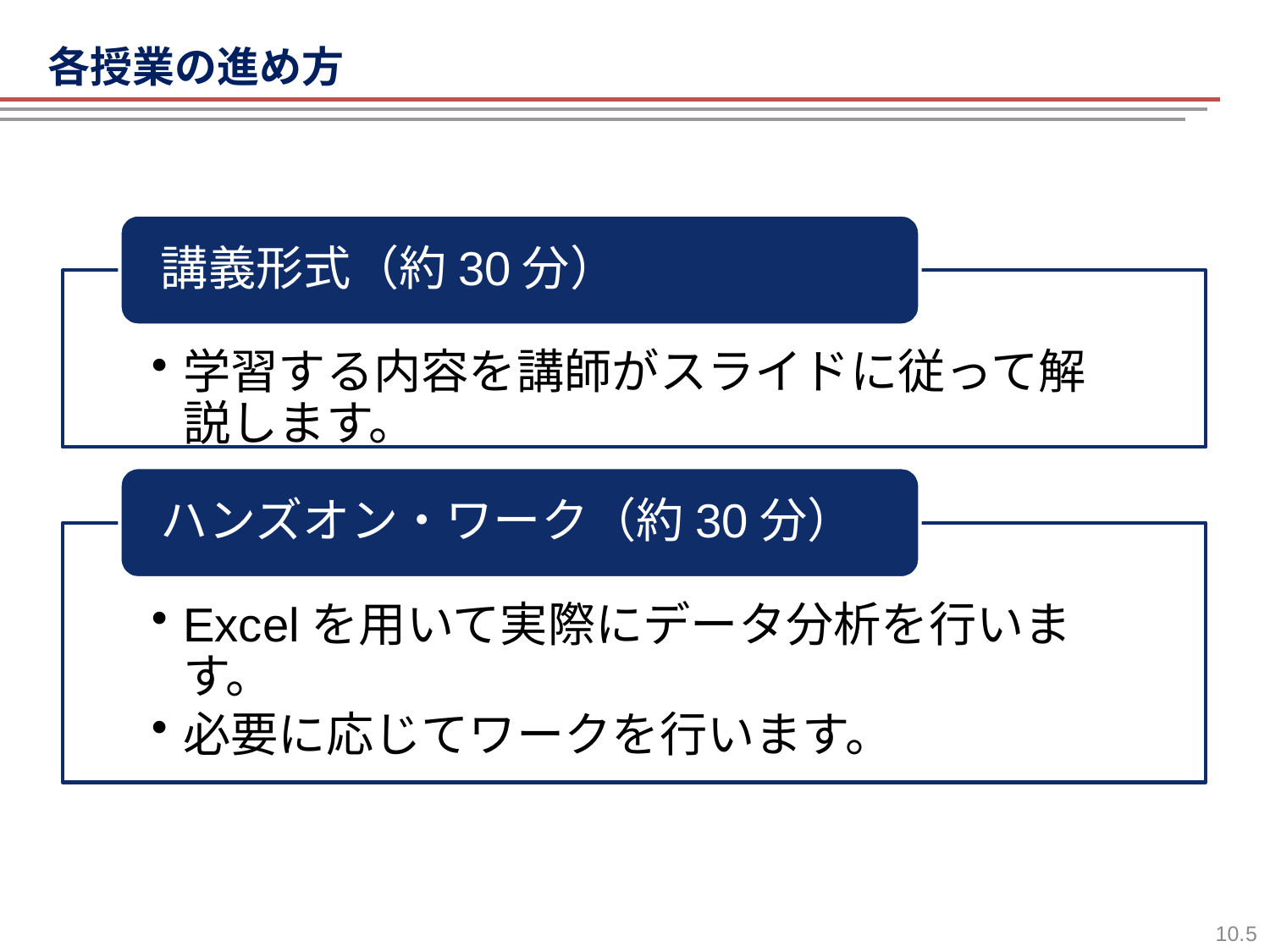

各授業の進め方
# 各授業の進め方

学習する内容を講師がスライドに従って解説します。
講義形式（約30分）
Excelを用いて実際にデータ分析を行います。
必要に応じてワークを行います。
ハンズオン・ワーク（約30分）
5